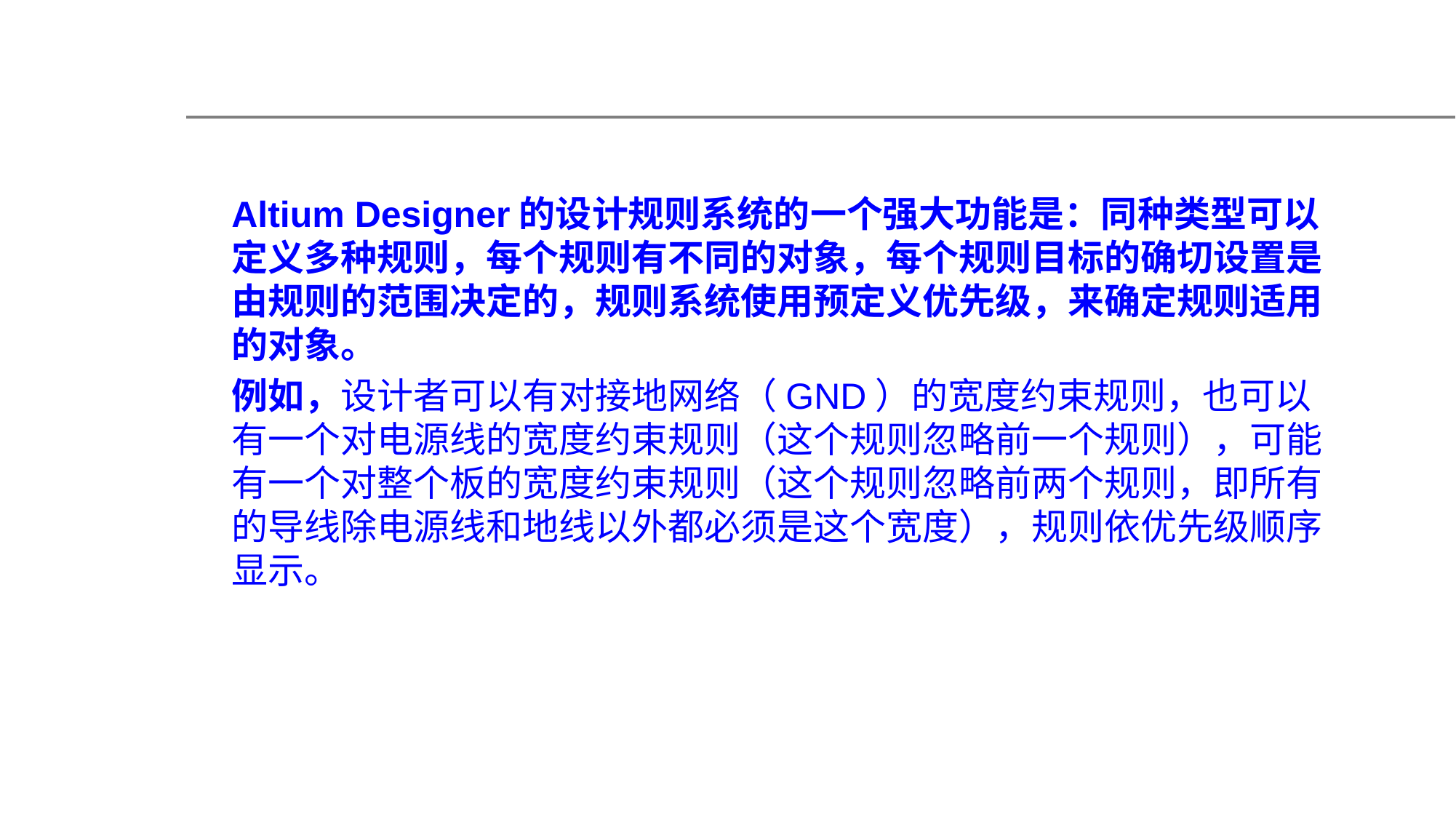

Altium Designer的设计规则系统的一个强大功能是：同种类型可以定义多种规则，每个规则有不同的对象，每个规则目标的确切设置是由规则的范围决定的，规则系统使用预定义优先级，来确定规则适用的对象。
例如，设计者可以有对接地网络（GND）的宽度约束规则，也可以有一个对电源线的宽度约束规则（这个规则忽略前一个规则），可能有一个对整个板的宽度约束规则（这个规则忽略前两个规则，即所有的导线除电源线和地线以外都必须是这个宽度），规则依优先级顺序显示。